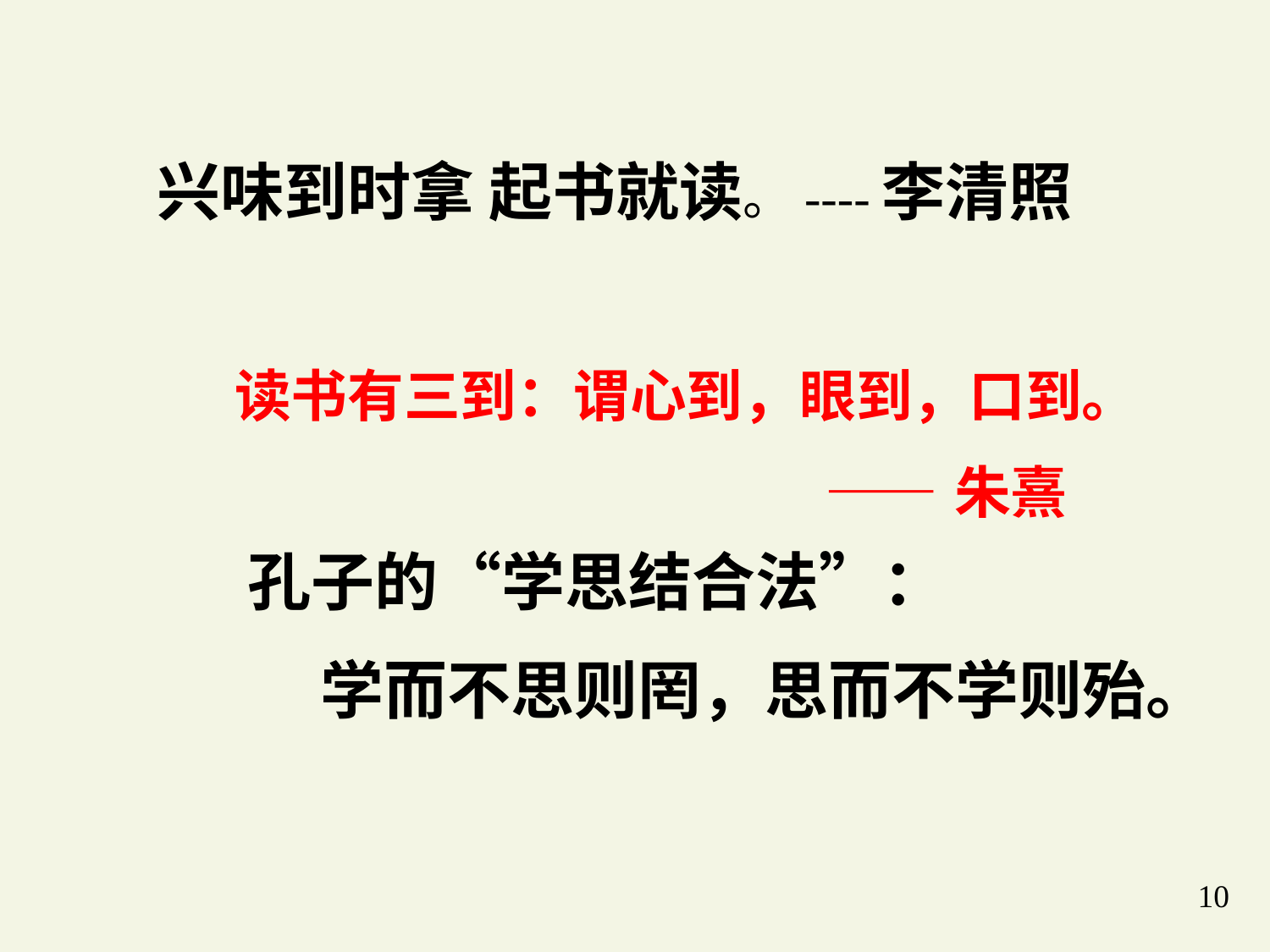

兴味到时拿 起书就读。----李清照
   读书有三到：谓心到，眼到，口到。
                                                  ——朱熹
孔子的“学思结合法”：
    学而不思则罔，思而不学则殆。
10